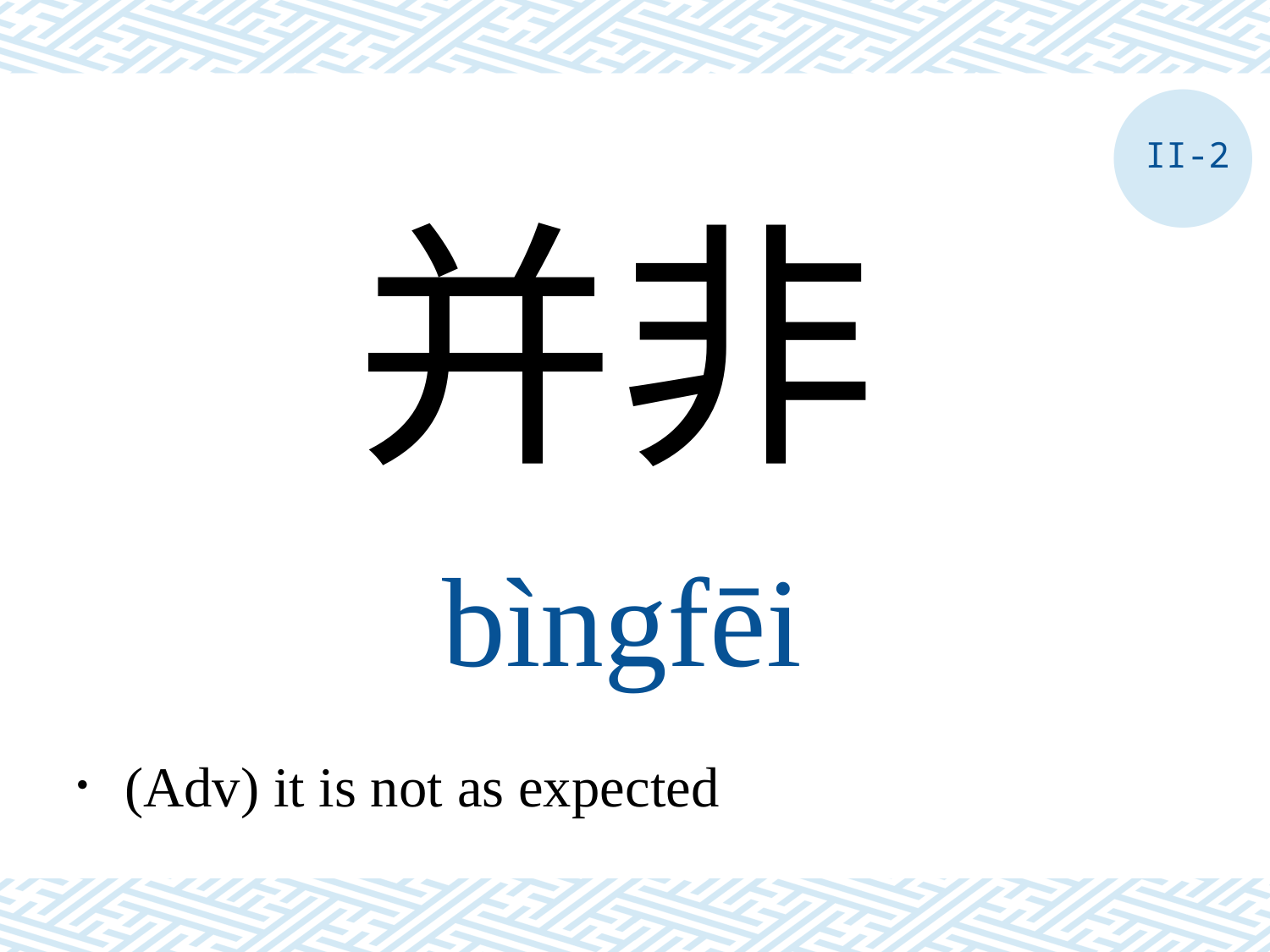

II-2

并非
bìngfēi
．(Adv) it is not as expected